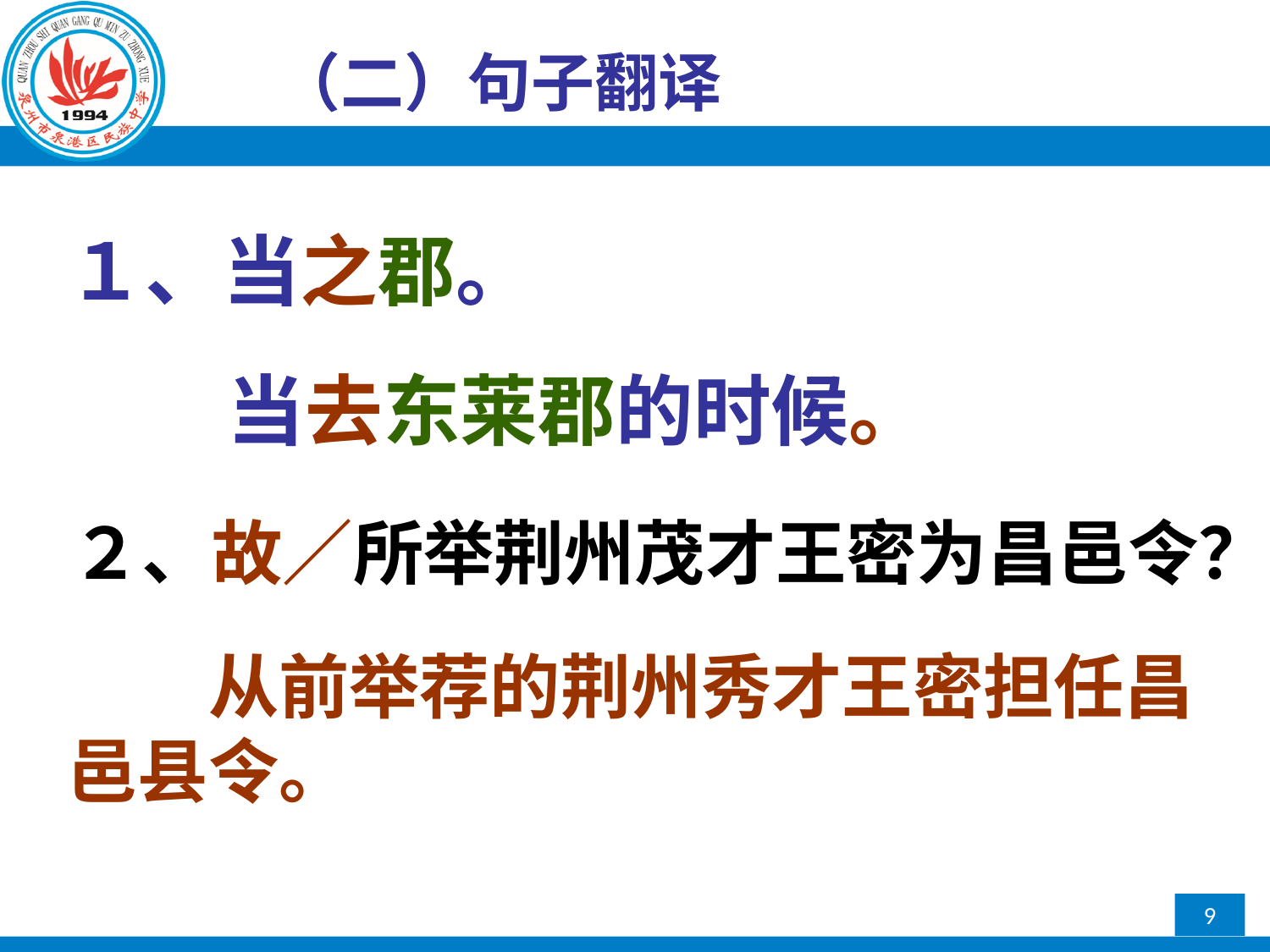

（二）句子翻译
１、当之郡。
当去东莱郡的时候。
# ２、故／所举荆州茂才王密为昌邑令？
　　从前举荐的荆州秀才王密担任昌邑县令。